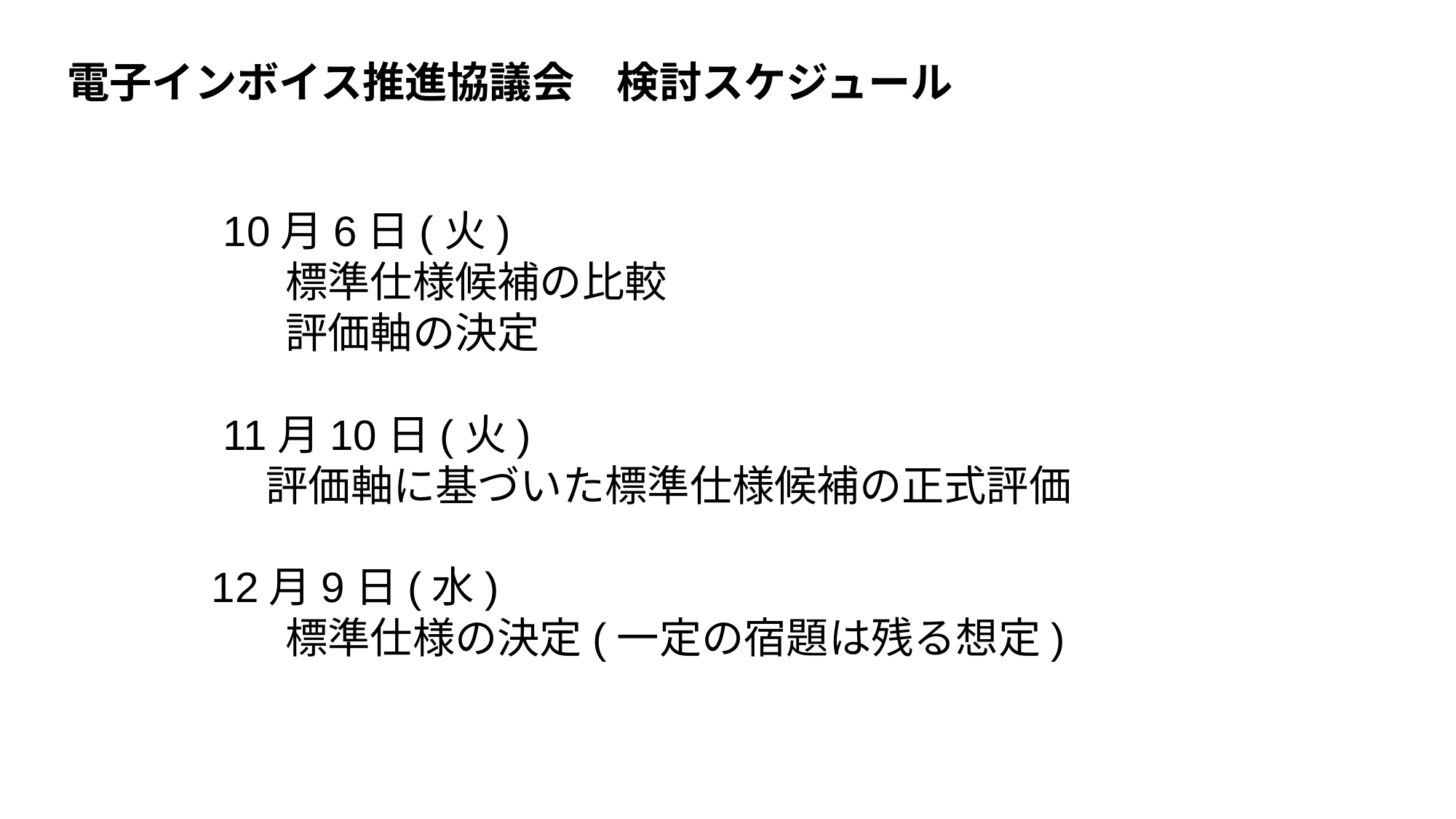

電子インボイス推進協議会　検討スケジュール
 10月6日(火)
 標準仕様候補の比較
 評価軸の決定

 11月10日(火)
評価軸に基づいた標準仕様候補の正式評価

12月9日(水)
 標準仕様の決定(一定の宿題は残る想定)